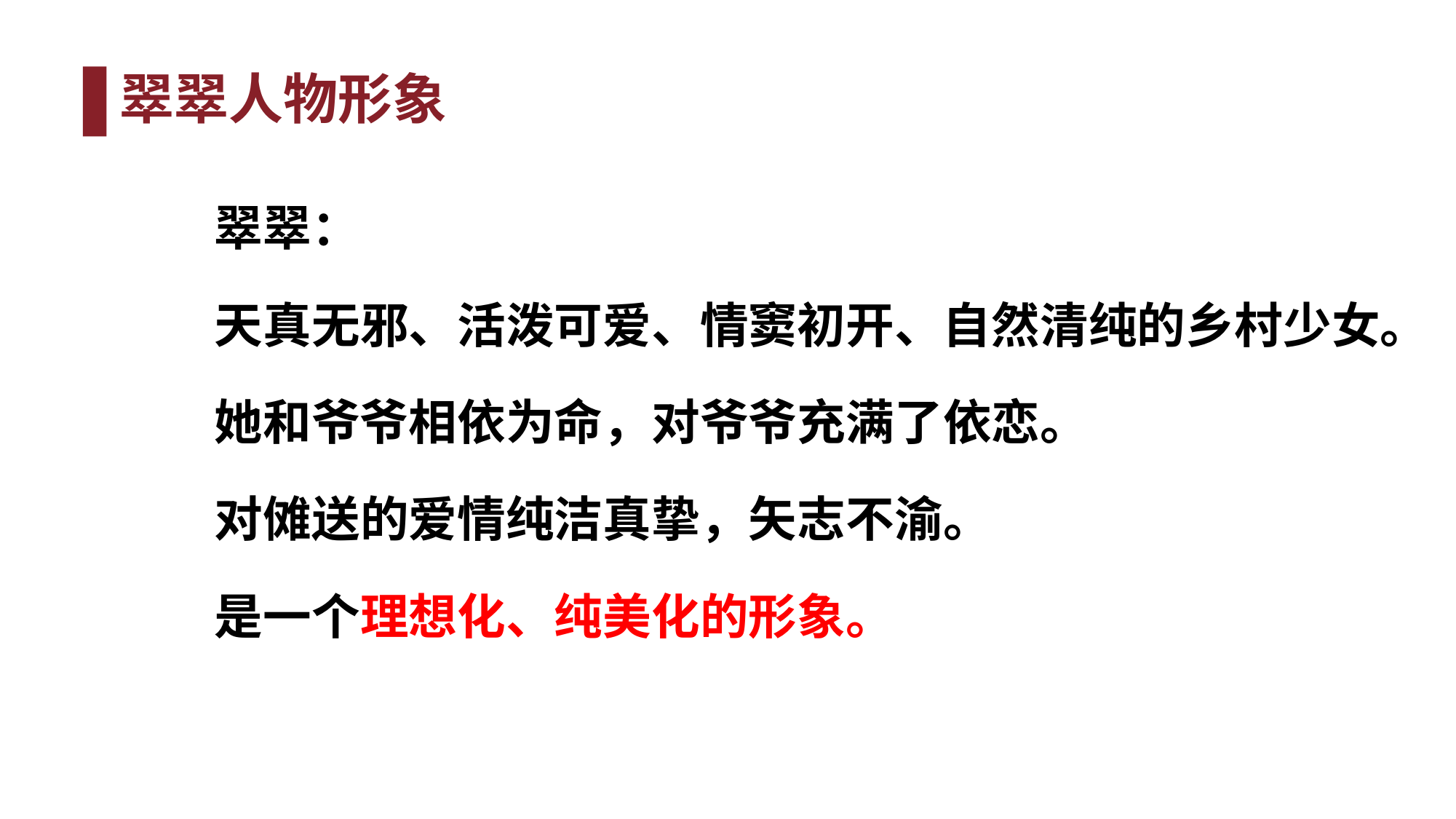

翠翠人物形象

翠翠：
天真无邪、活泼可爱、情窦初开、自然清纯的乡村少女。
她和爷爷相依为命，对爷爷充满了依恋。
对傩送的爱情纯洁真挚，矢志不渝。
是一个理想化、纯美化的形象。